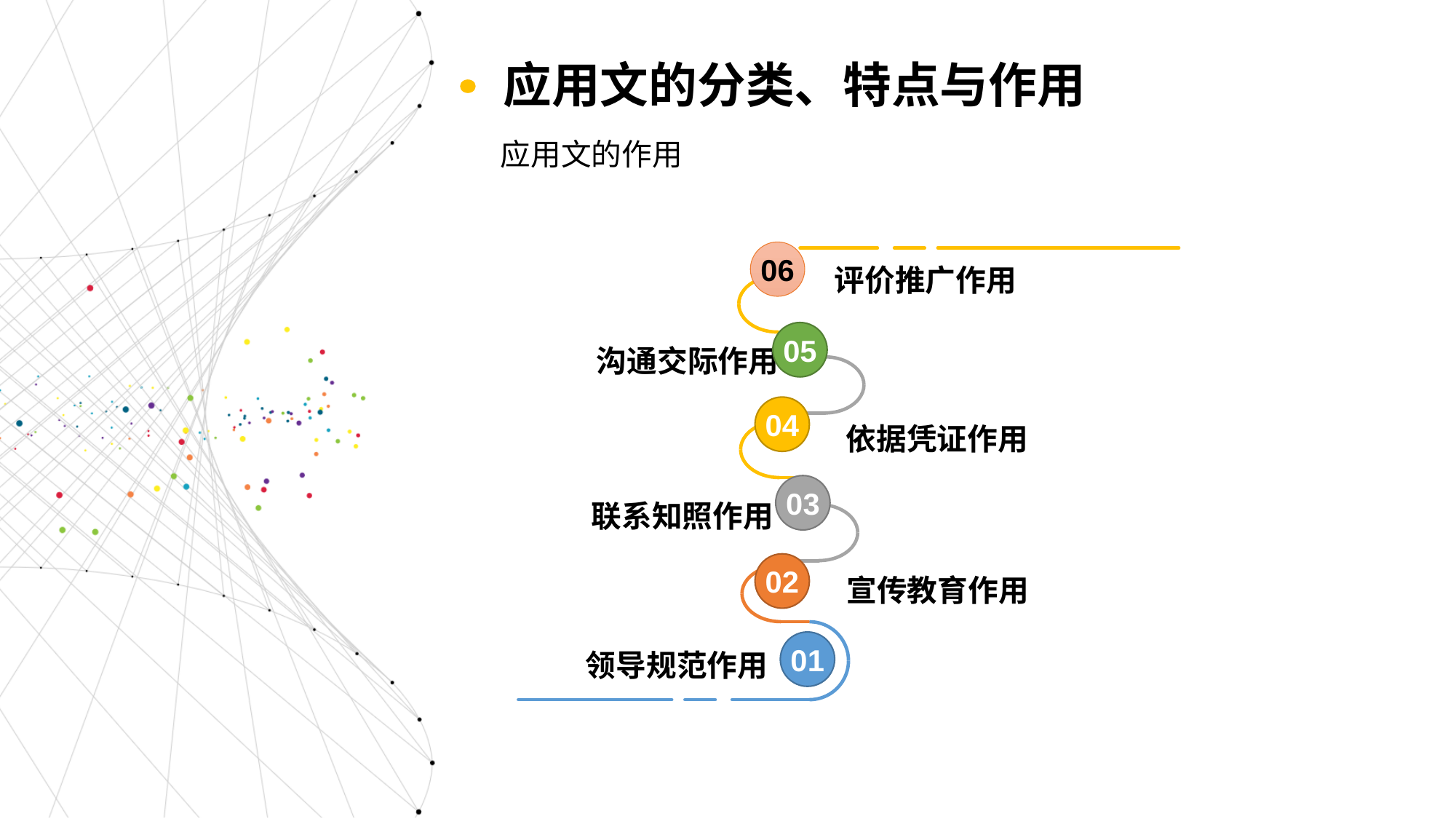

应用文的分类、特点与作用

应用文的作用
06
评价推广作用

05
沟通交际作用

04
依据凭证作用

03
联系知照作用

02
宣传教育作用

领导规范作用
01